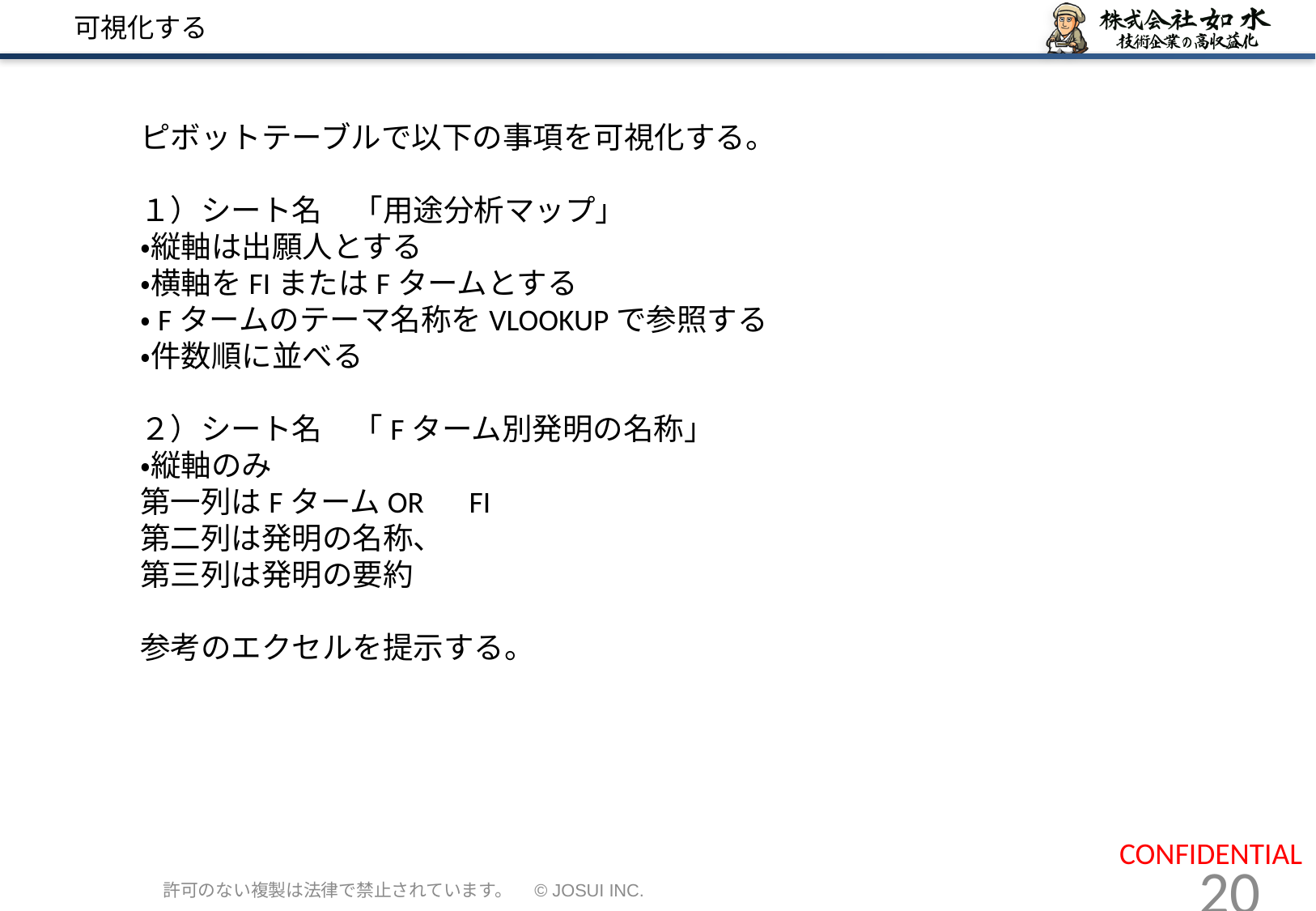

# 可視化する
ピボットテーブルで以下の事項を可視化する。

１）シート名　「用途分析マップ」
・縦軸は出願人とする
・横軸をFIまたはFタームとする
・Fタームのテーマ名称をVLOOKUPで参照する
・件数順に並べる

２）シート名　「Fターム別発明の名称」
・縦軸のみ
第一列はFタームOR　FI
第二列は発明の名称、
第三列は発明の要約

参考のエクセルを提示する。
許可のない複製は法律で禁止されています。　© JOSUI INC.
20